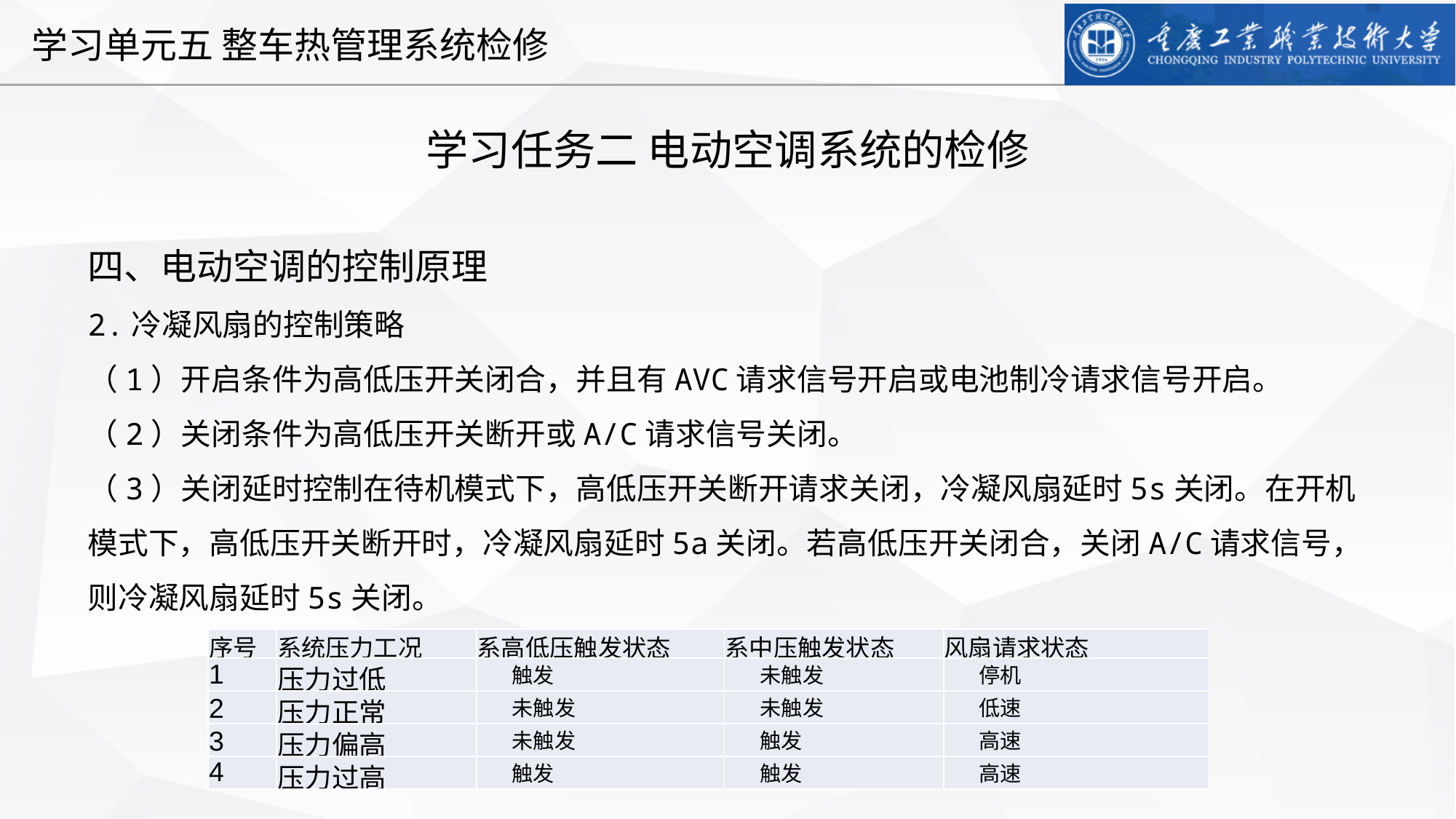

学习任务二 电动空调系统的检修
四、电动空调的控制原理
2.冷凝风扇的控制策略
（1）开启条件为高低压开关闭合，并且有AVC请求信号开启或电池制冷请求信号开启。
（2）关闭条件为高低压开关断开或A/C请求信号关闭。
（3）关闭延时控制在待机模式下，高低压开关断开请求关闭，冷凝风扇延时5s关闭。在开机模式下，高低压开关断开时，冷凝风扇延时5a关闭。若高低压开关闭合，关闭A/C请求信号，则冷凝风扇延时5s关闭。

| 序号 | 系统压力工况 | 系高低压触发状态 | 系中压触发状态 | 风扇请求状态 |
| --- | --- | --- | --- | --- |
| 1 | 压力过低 | 触发 | 未触发 | 停机 |
| 2 | 压力正常 | 未触发 | 未触发 | 低速 |
| 3 | 压力偏高 | 未触发 | 触发 | 高速 |
| 4 | 压力过高 | 触发 | 触发 | 高速 |